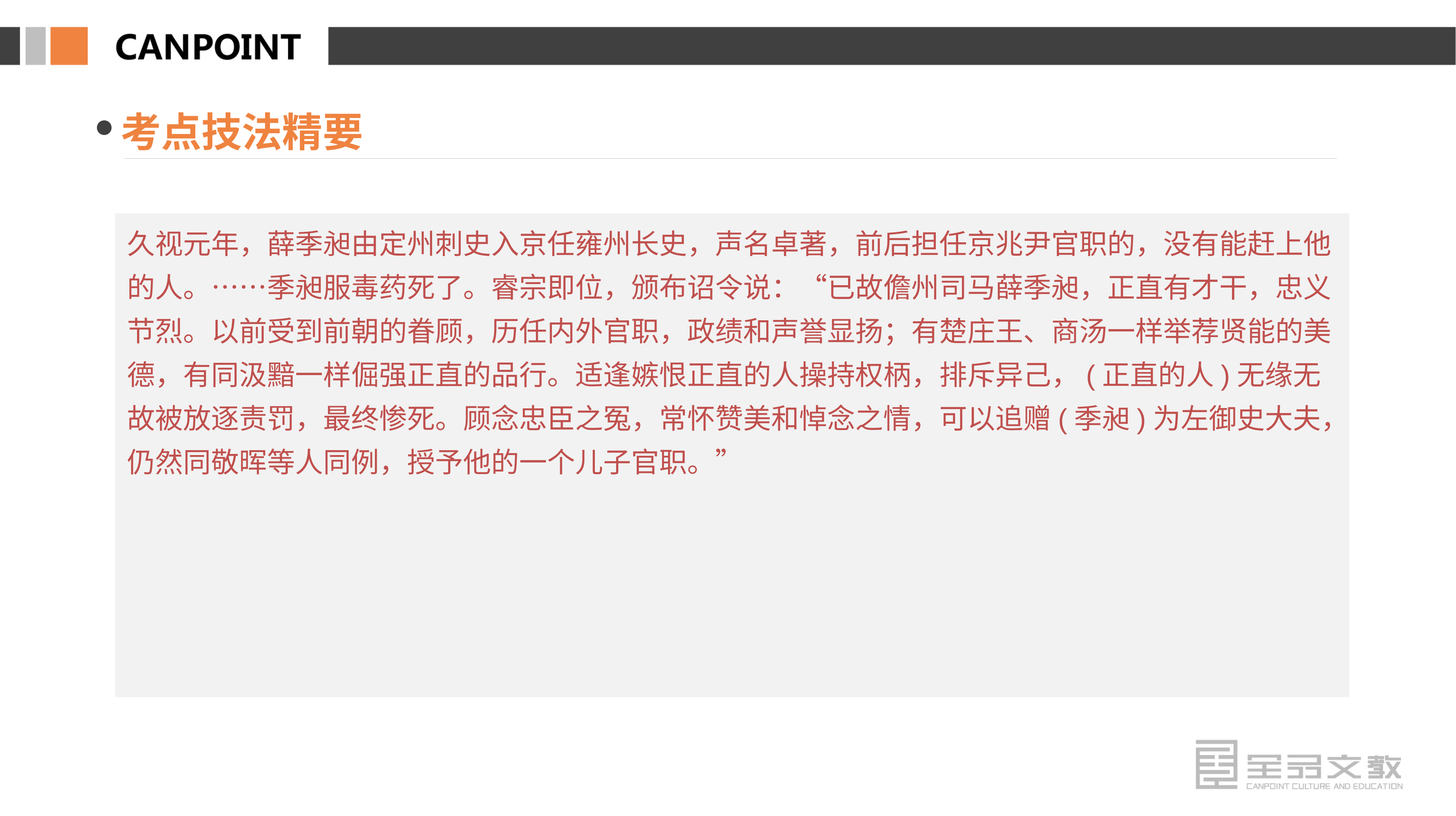

考点技法精要

久视元年，薛季昶由定州刺史入京任雍州长史，声名卓著，前后担任京兆尹官职的，没有能赶上他的人。……季昶服毒药死了。睿宗即位，颁布诏令说：“已故儋州司马薛季昶，正直有才干，忠义节烈。以前受到前朝的眷顾，历任内外官职，政绩和声誉显扬；有楚庄王、商汤一样举荐贤能的美德，有同汲黯一样倔强正直的品行。适逢嫉恨正直的人操持权柄，排斥异己，(正直的人)无缘无故被放逐责罚，最终惨死。顾念忠臣之冤，常怀赞美和悼念之情，可以追赠(季昶)为左御史大夫，仍然同敬晖等人同例，授予他的一个儿子官职。”